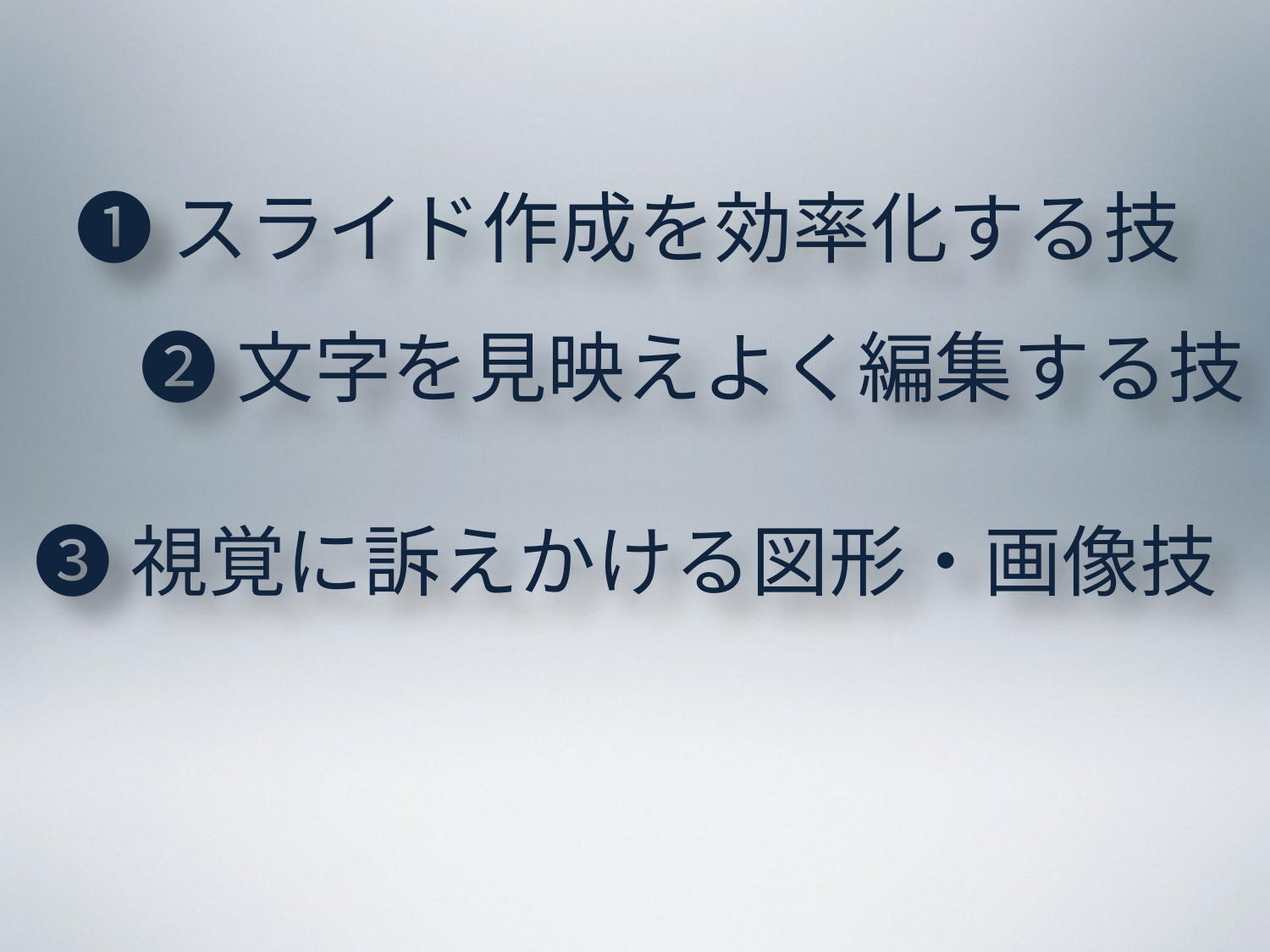

➊スライド作成を効率化する技
➋文字を見映えよく編集する技
➌視覚に訴えかける図形・画像技